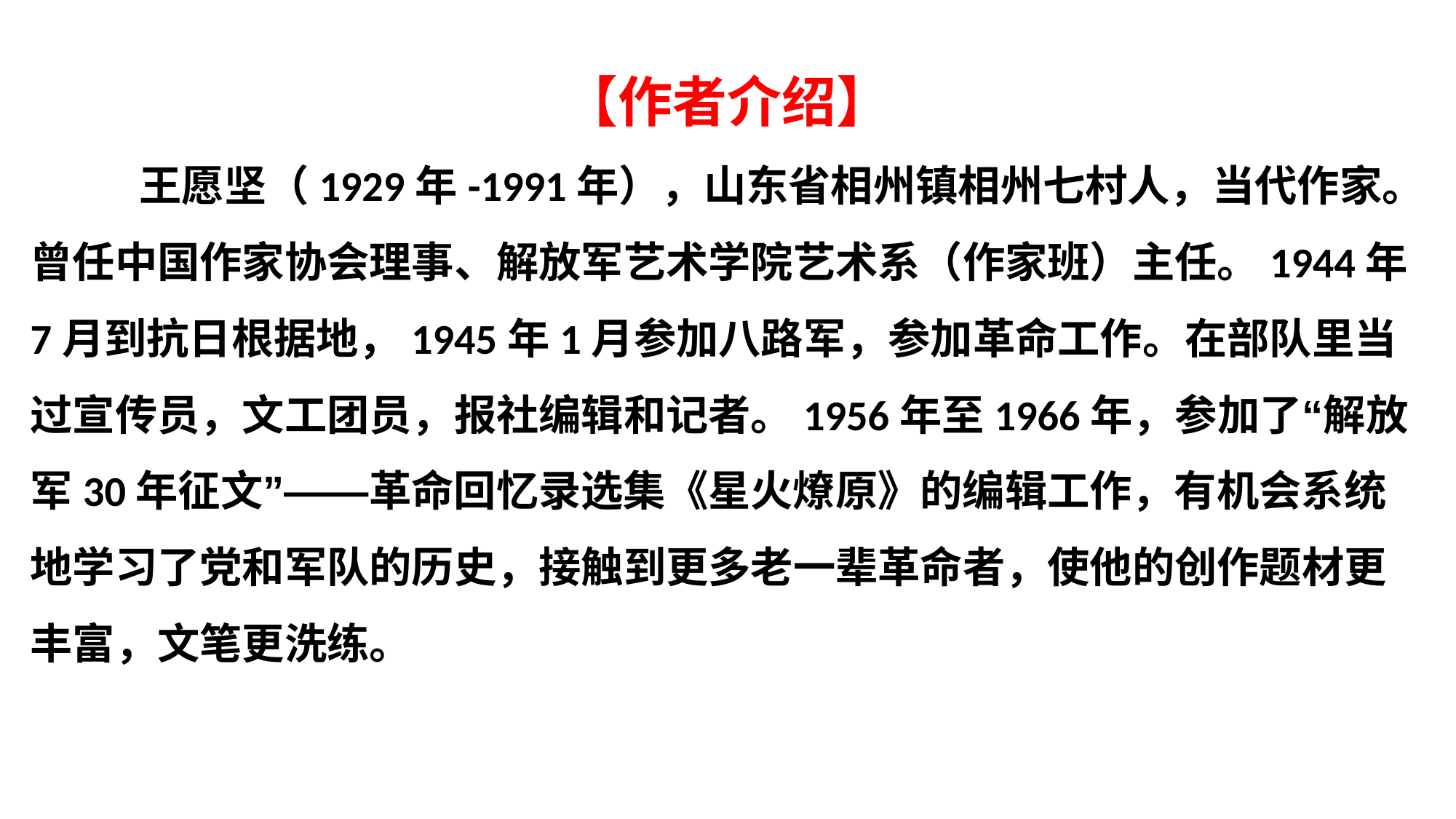

【作者介绍】
	王愿坚（1929年-1991年），山东省相州镇相州七村人，当代作家。曾任中国作家协会理事、解放军艺术学院艺术系（作家班）主任。1944年7月到抗日根据地，1945年1月参加八路军，参加革命工作。在部队里当过宣传员，文工团员，报社编辑和记者。1956年至1966年，参加了“解放军30年征文”——革命回忆录选集《星火燎原》的编辑工作，有机会系统地学习了党和军队的历史，接触到更多老一辈革命者，使他的创作题材更丰富，文笔更洗练。